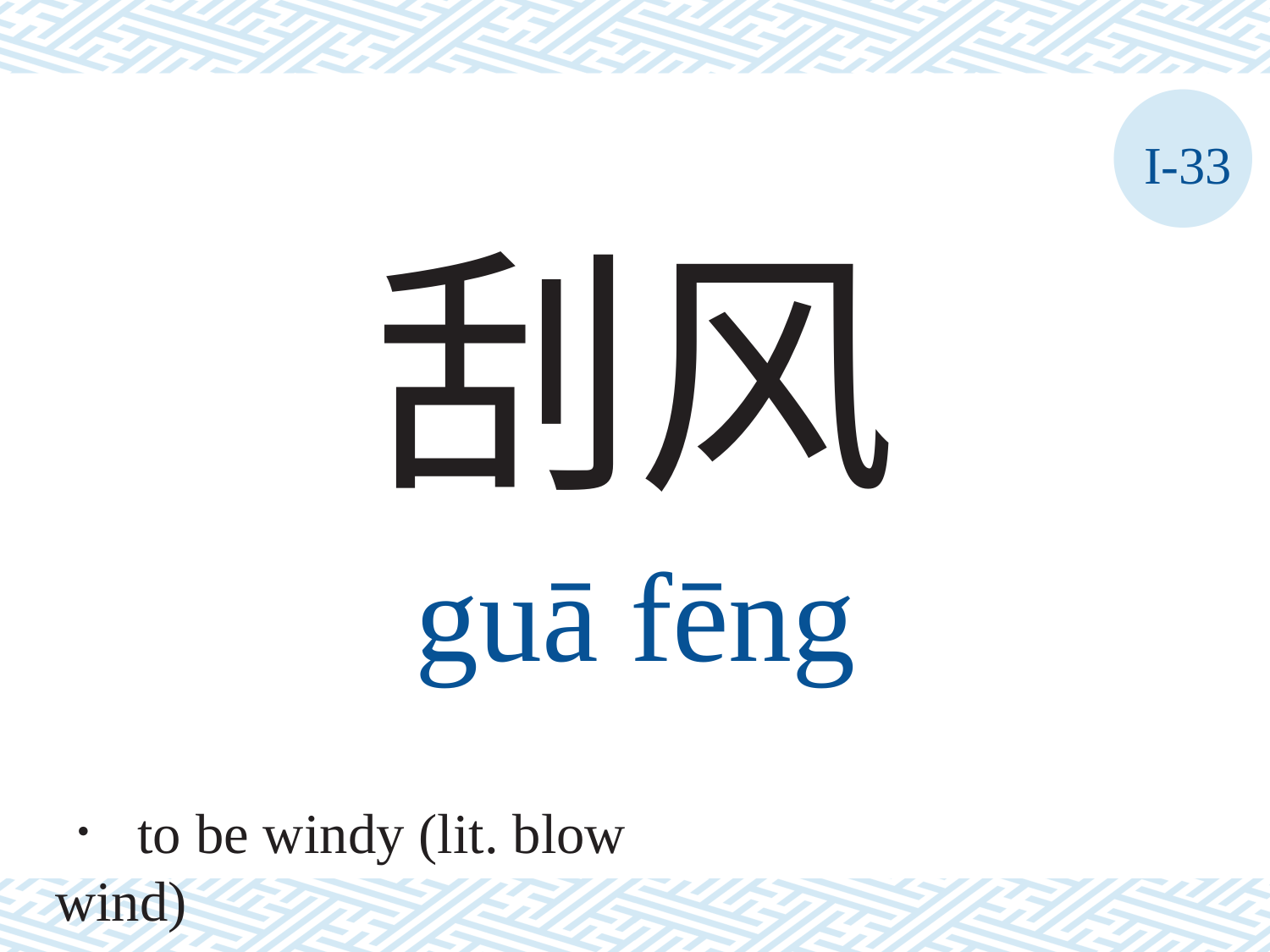

I-33
刮风
guā	fēng
． to be windy (lit. blow wind)